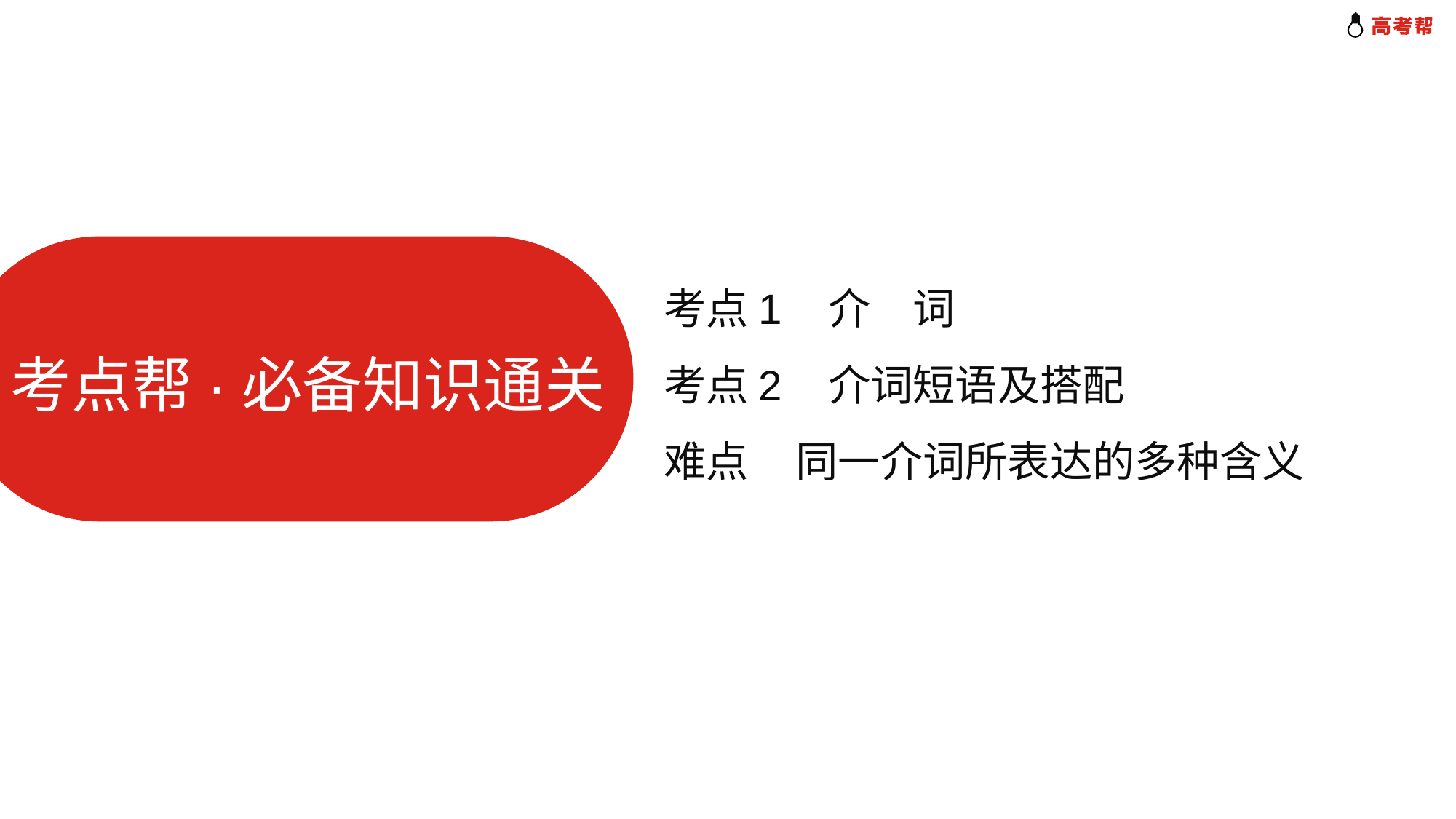

考点1   介　词
考点2   介词短语及搭配
难点     同一介词所表达的多种含义

考点帮·必备知识通关